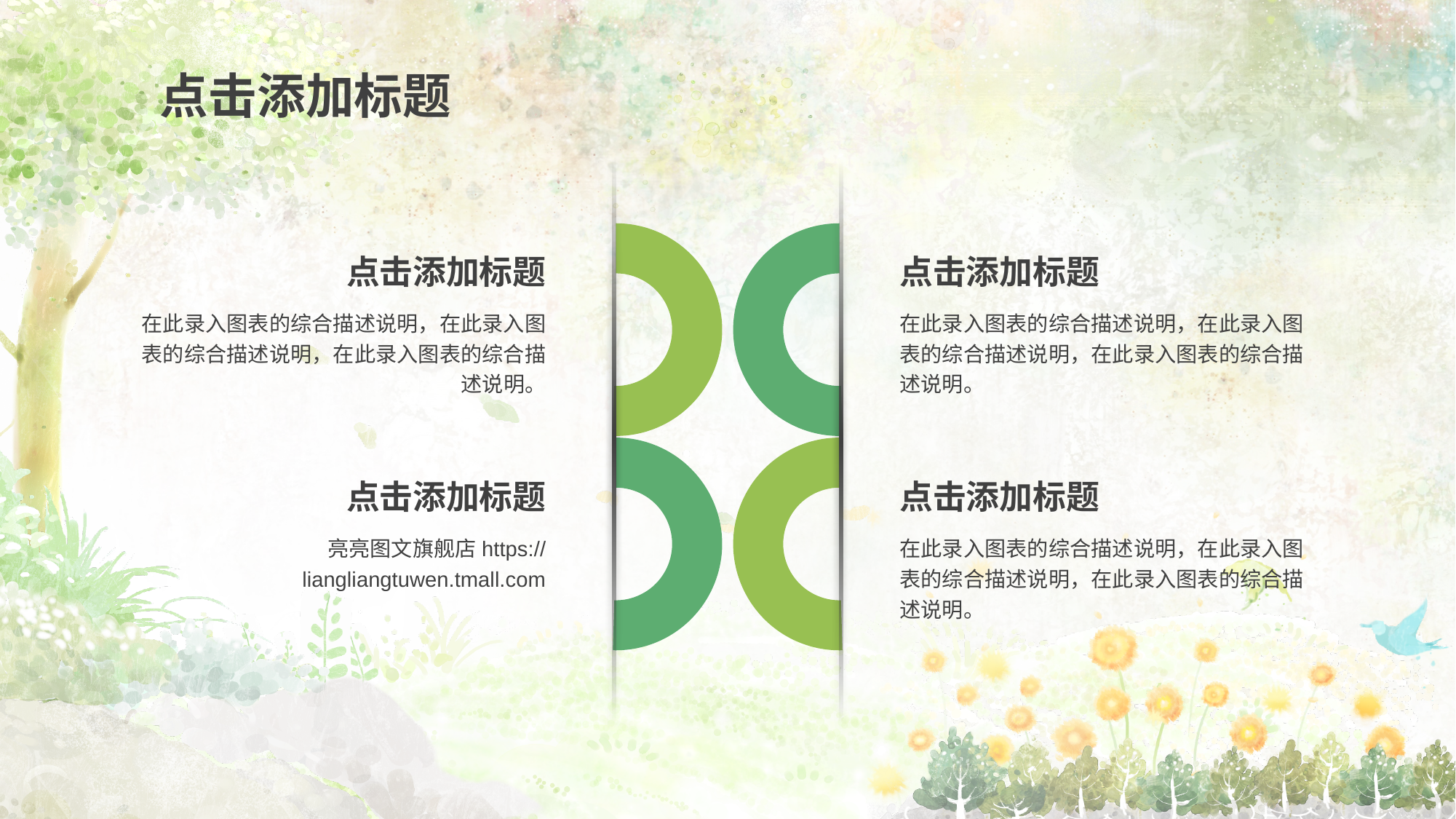

点击添加标题

点击添加标题
点击添加标题
在此录入图表的综合描述说明，在此录入图表的综合描述说明，在此录入图表的综合描述说明。
在此录入图表的综合描述说明，在此录入图表的综合描述说明，在此录入图表的综合描述说明。

点击添加标题
点击添加标题
亮亮图文旗舰店https://liangliangtuwen.tmall.com
在此录入图表的综合描述说明，在此录入图表的综合描述说明，在此录入图表的综合描述说明。